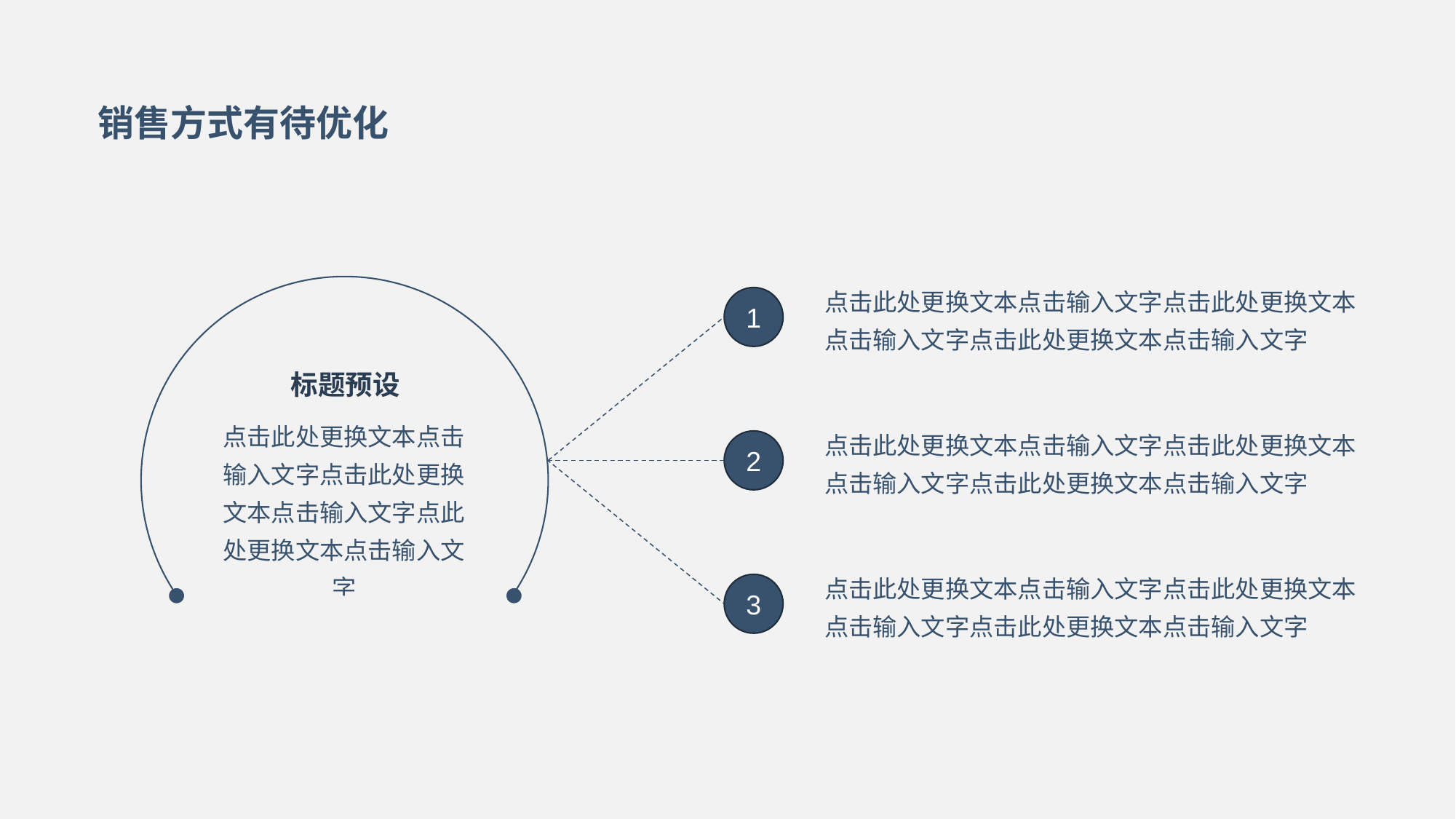

销售方式有待优化
点击此处更换文本点击输入文字点击此处更换文本点击输入文字点击此处更换文本点击输入文字

1
标题预设
点击此处更换文本点击输入文字点击此处更换文本点击输入文字点此处更换文本点击输入文字
点击此处更换文本点击输入文字点击此处更换文本点击输入文字点击此处更换文本点击输入文字
2
点击此处更换文本点击输入文字点击此处更换文本点击输入文字点击此处更换文本点击输入文字
3